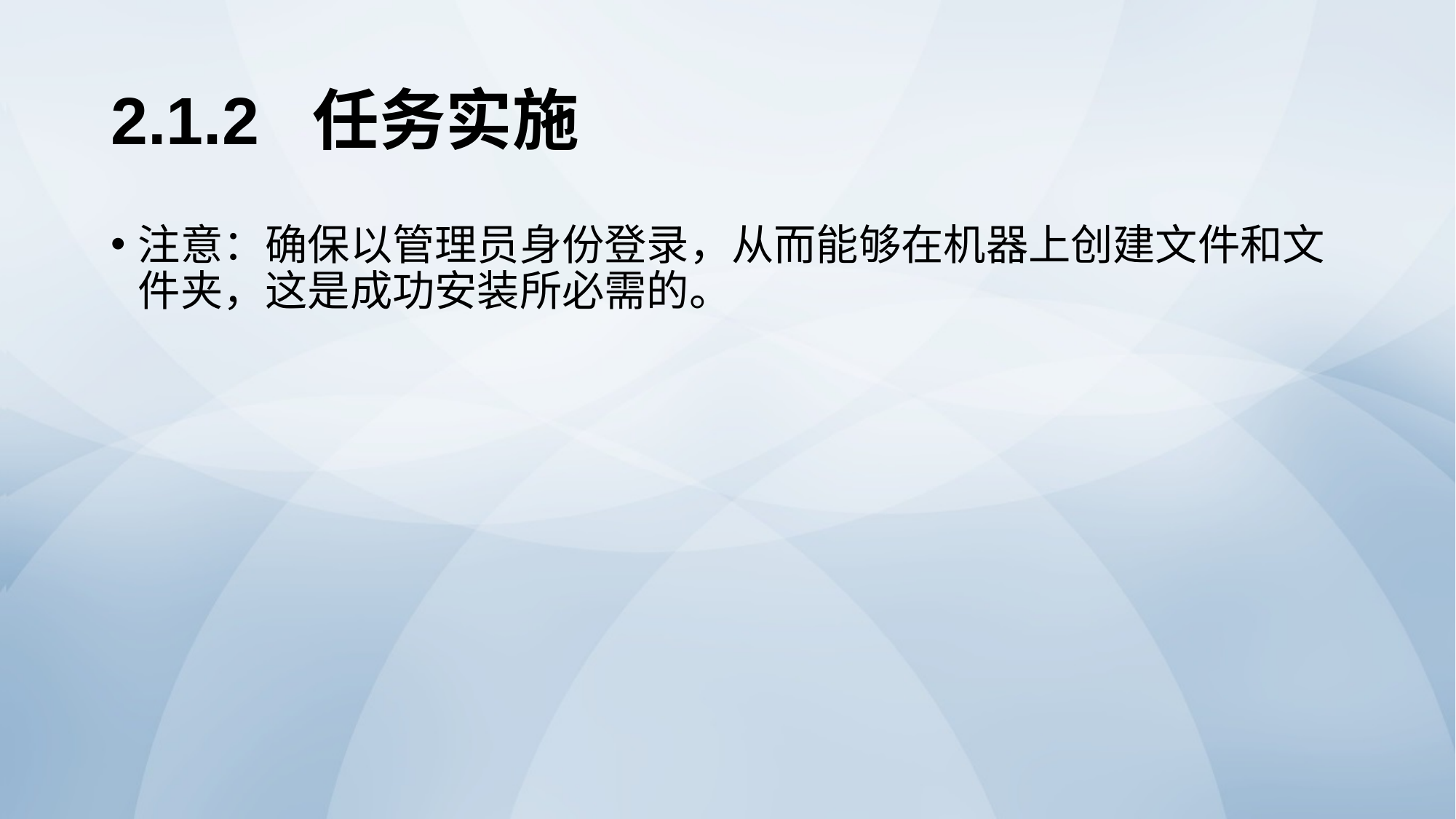

# 2.1.2  任务实施
注意：确保以管理员身份登录，从而能够在机器上创建文件和文件夹，这是成功安装所必需的。